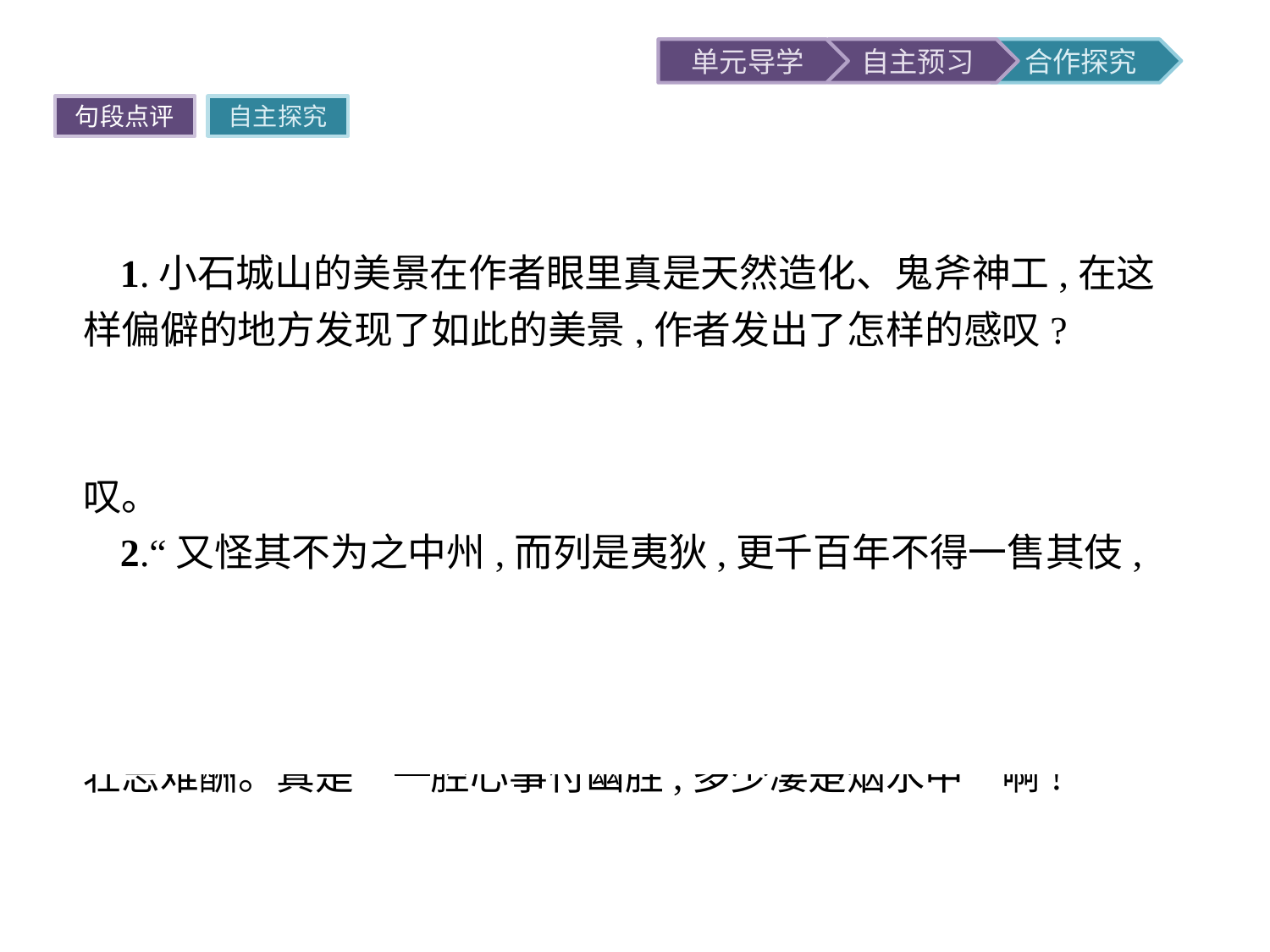

句段点评
自主探究
1.小石城山的美景在作者眼里真是天然造化、鬼斧神工,在这样偏僻的地方发现了如此的美景,作者发出了怎样的感叹?
提示小石城山的天然造化、鬼斧神工,实为作者眼中适游的奇妙之地,作者因而顺理成章地发出了“类智者所施设也”的慨叹。
2.“又怪其不为之中州,而列是夷狄,更千百年不得一售其伎,是固劳而无用”有什么言外之意呢?
提示绝佳美景,千年无售,作者认为造物者是劳而无功。以佳胜之地被埋没,比喻自己徒有经邦济世之才却横遭贬斥,谪居荒蛮,壮志难酬。真是“一腔心事付幽胜,多少凄楚烟水中”啊!